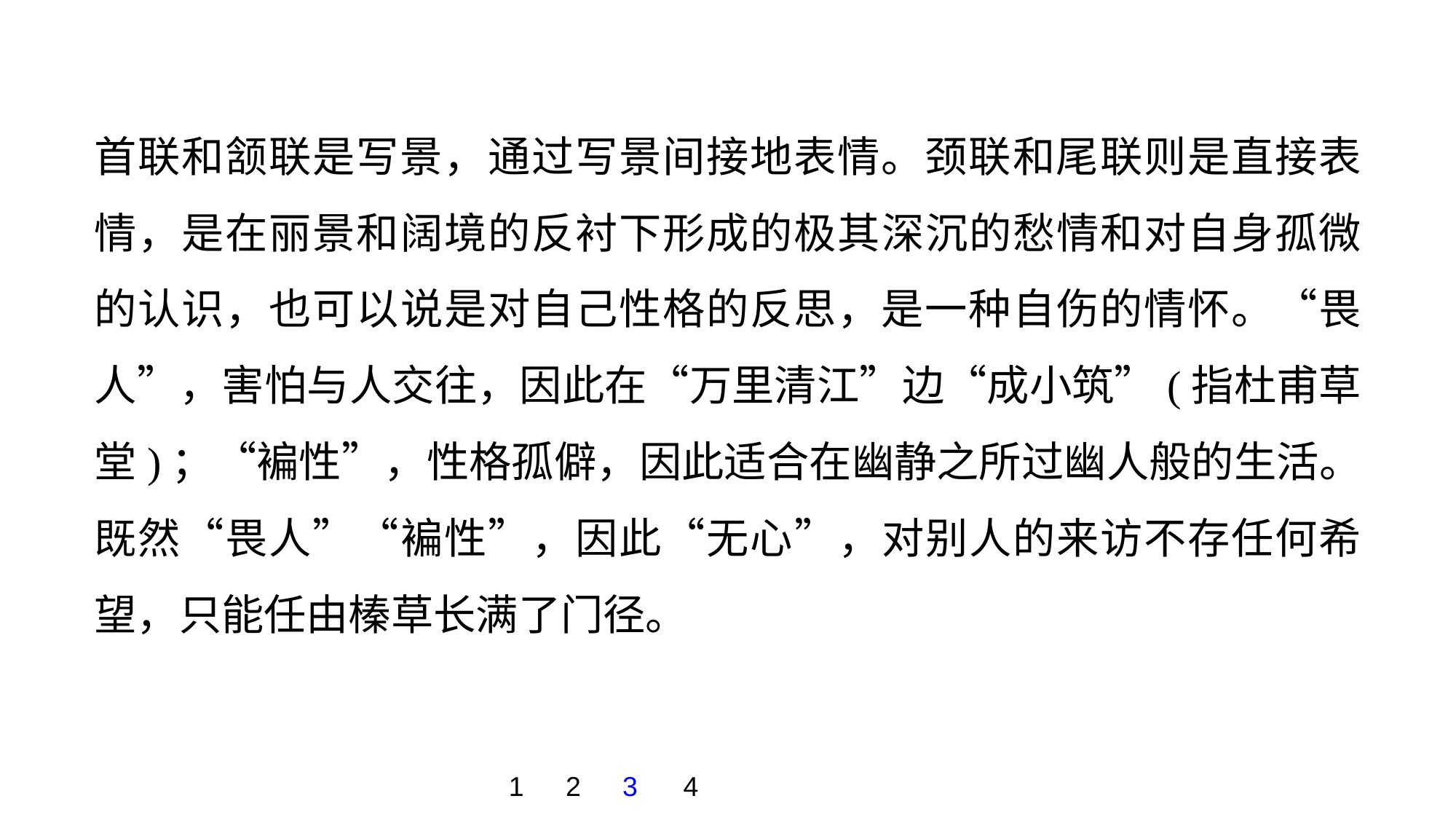

首联和颔联是写景，通过写景间接地表情。颈联和尾联则是直接表情，是在丽景和阔境的反衬下形成的极其深沉的愁情和对自身孤微的认识，也可以说是对自己性格的反思，是一种自伤的情怀。“畏人”，害怕与人交往，因此在“万里清江”边“成小筑”(指杜甫草堂)；“褊性”，性格孤僻，因此适合在幽静之所过幽人般的生活。既然“畏人”“褊性”，因此“无心”，对别人的来访不存任何希望，只能任由榛草长满了门径。
1
2
3
4